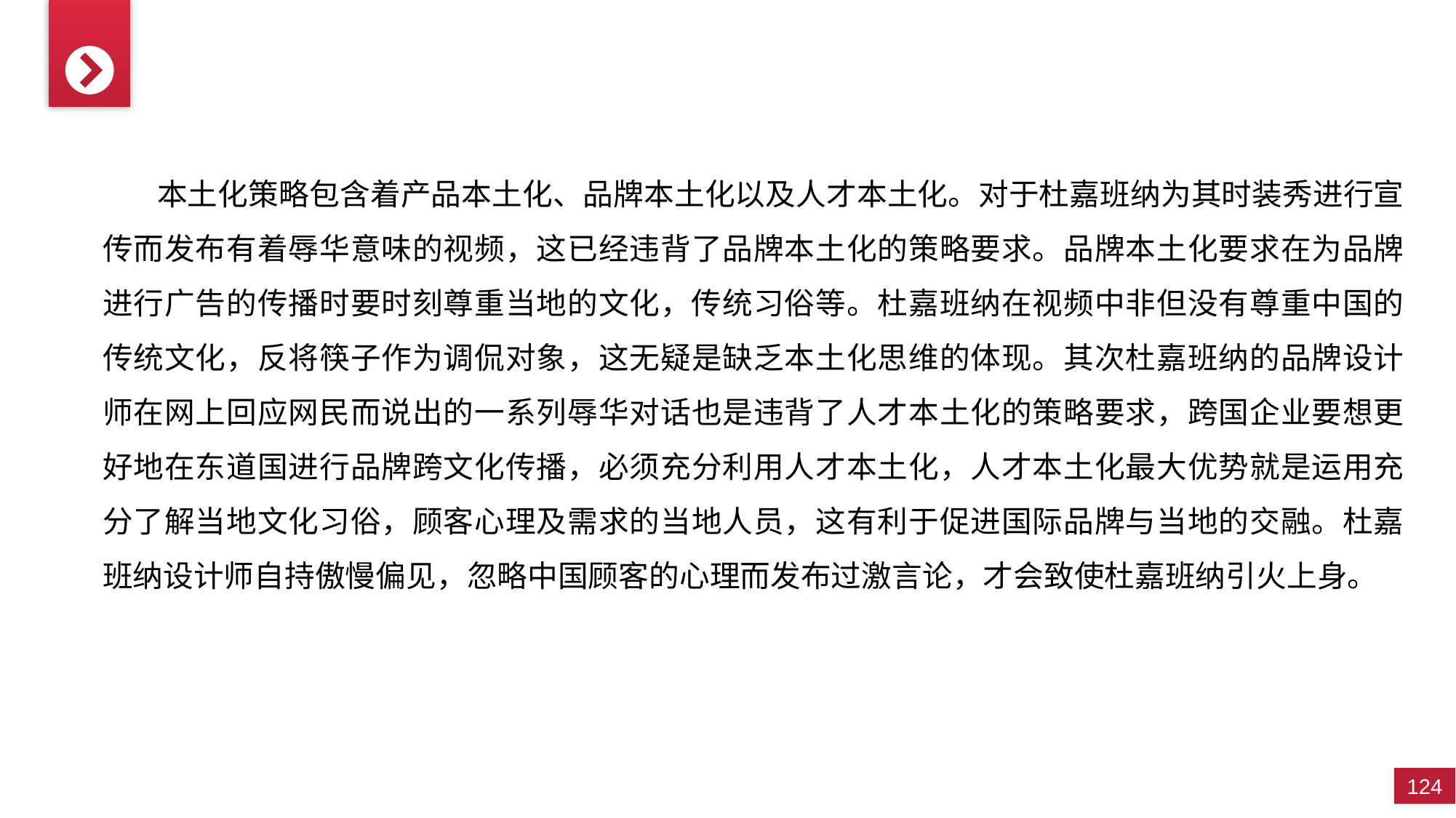

本土化策略包含着产品本土化、品牌本土化以及人才本土化。对于杜嘉班纳为其时装秀进行宣传而发布有着辱华意味的视频，这已经违背了品牌本土化的策略要求。品牌本土化要求在为品牌进行广告的传播时要时刻尊重当地的文化，传统习俗等。杜嘉班纳在视频中非但没有尊重中国的传统文化，反将筷子作为调侃对象，这无疑是缺乏本土化思维的体现。其次杜嘉班纳的品牌设计师在网上回应网民而说出的一系列辱华对话也是违背了人才本土化的策略要求，跨国企业要想更好地在东道国进行品牌跨文化传播，必须充分利用人才本土化，人才本土化最大优势就是运用充分了解当地文化习俗，顾客心理及需求的当地人员，这有利于促进国际品牌与当地的交融。杜嘉班纳设计师自持傲慢偏见，忽略中国顾客的心理而发布过激言论，才会致使杜嘉班纳引火上身。